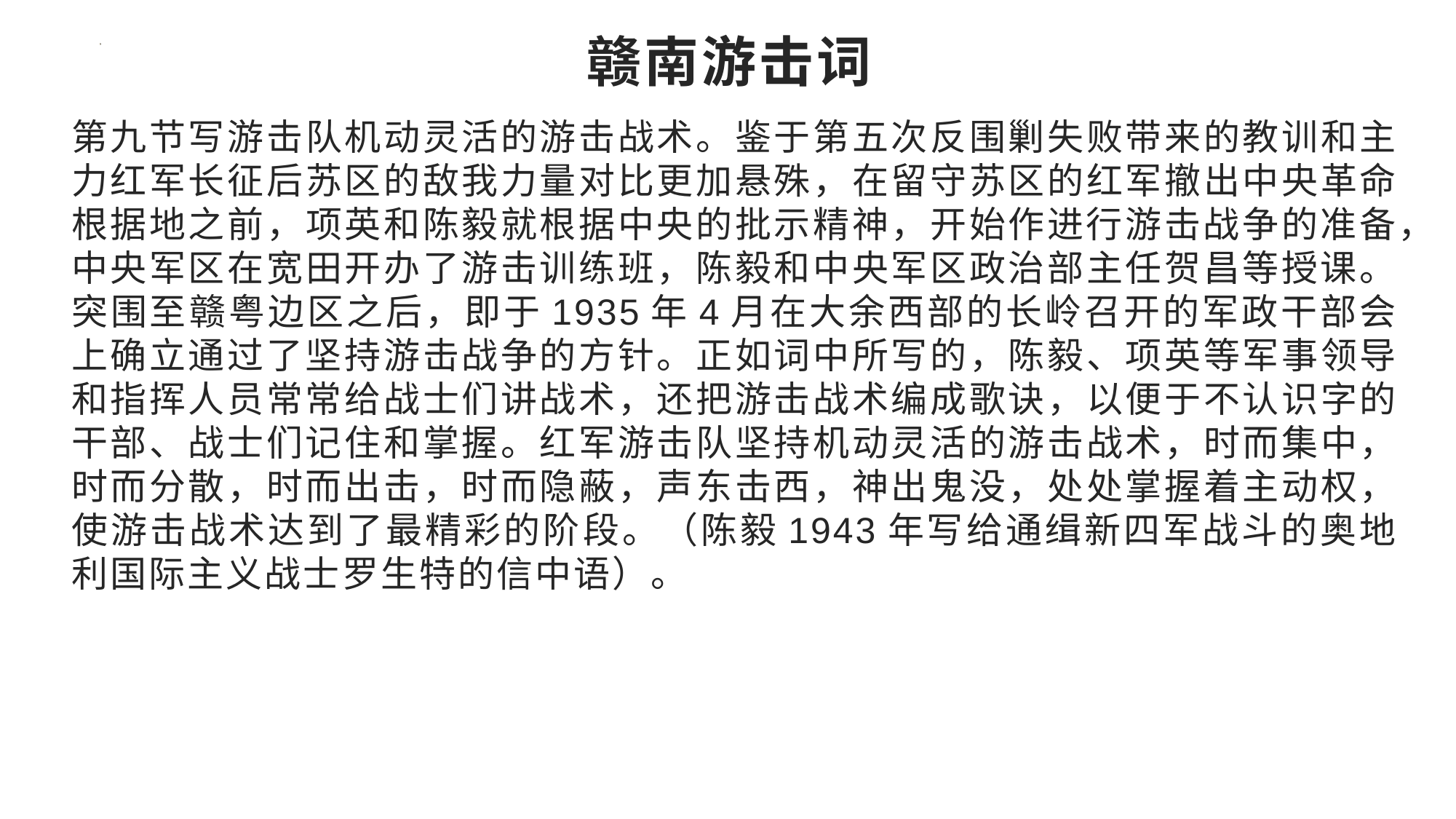

# 赣南游击词
第九节写游击队机动灵活的游击战术。鉴于第五次反围剿失败带来的教训和主力红军长征后苏区的敌我力量对比更加悬殊，在留守苏区的红军撤出中央革命根据地之前，项英和陈毅就根据中央的批示精神，开始作进行游击战争的准备，中央军区在宽田开办了游击训练班，陈毅和中央军区政治部主任贺昌等授课。突围至赣粤边区之后，即于1935年4月在大余西部的长岭召开的军政干部会上确立通过了坚持游击战争的方针。正如词中所写的，陈毅、项英等军事领导和指挥人员常常给战士们讲战术，还把游击战术编成歌诀，以便于不认识字的干部、战士们记住和掌握。红军游击队坚持机动灵活的游击战术，时而集中，时而分散，时而出击，时而隐蔽，声东击西，神出鬼没，处处掌握着主动权，使游击战术达到了最精彩的阶段。（陈毅1943年写给通缉新四军战斗的奥地利国际主义战士罗生特的信中语）。